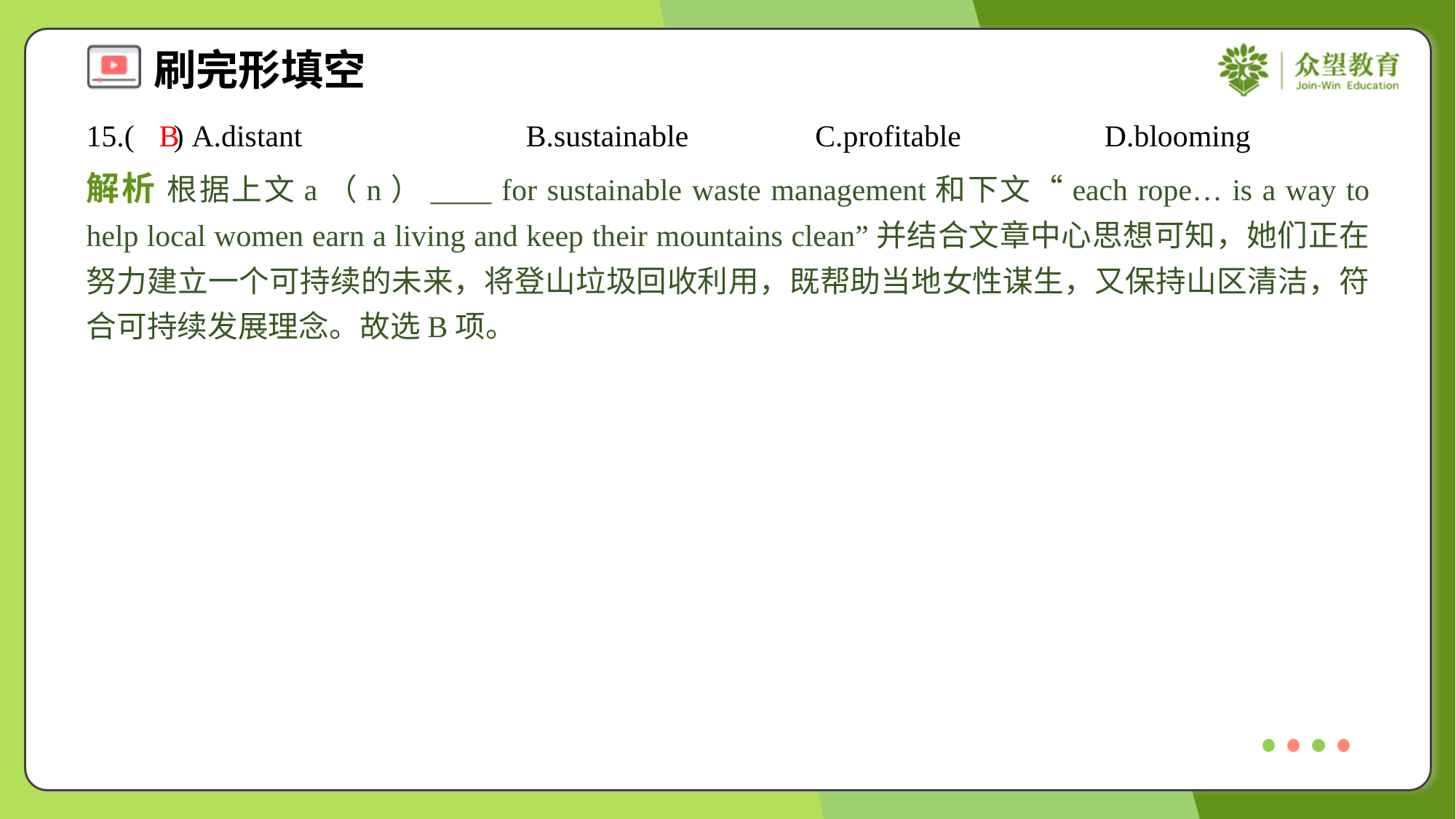

15.(     ) A.distant	B.sustainable	C.profitable	D.blooming
B
解析 根据上文a（n）____ for sustainable waste management和下文“each rope… is a way to help local women earn a living and keep their mountains clean”并结合文章中心思想可知，她们正在努力建立一个可持续的未来，将登山垃圾回收利用，既帮助当地女性谋生，又保持山区清洁，符合可持续发展理念。故选B项。